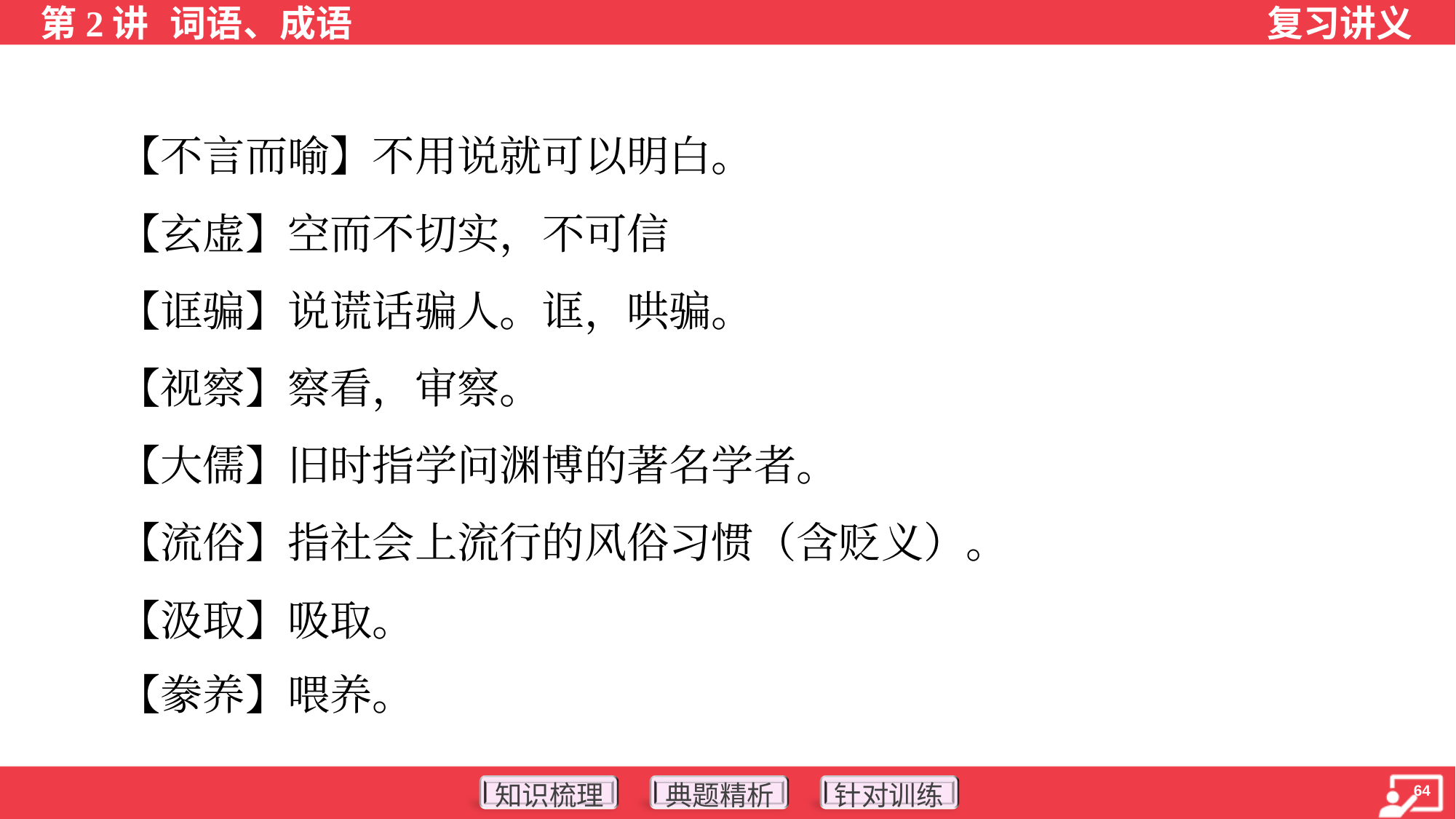

【不言而喻】不用说就可以明白。
    【玄虚】空而不切实，不可信
    【诓骗】说谎话骗人。诓，哄骗。
    【视察】察看，审察。
    【大儒】旧时指学问渊博的著名学者。
    【流俗】指社会上流行的风俗习惯（含贬义）。
    【汲取】吸取。
    【豢养】喂养。